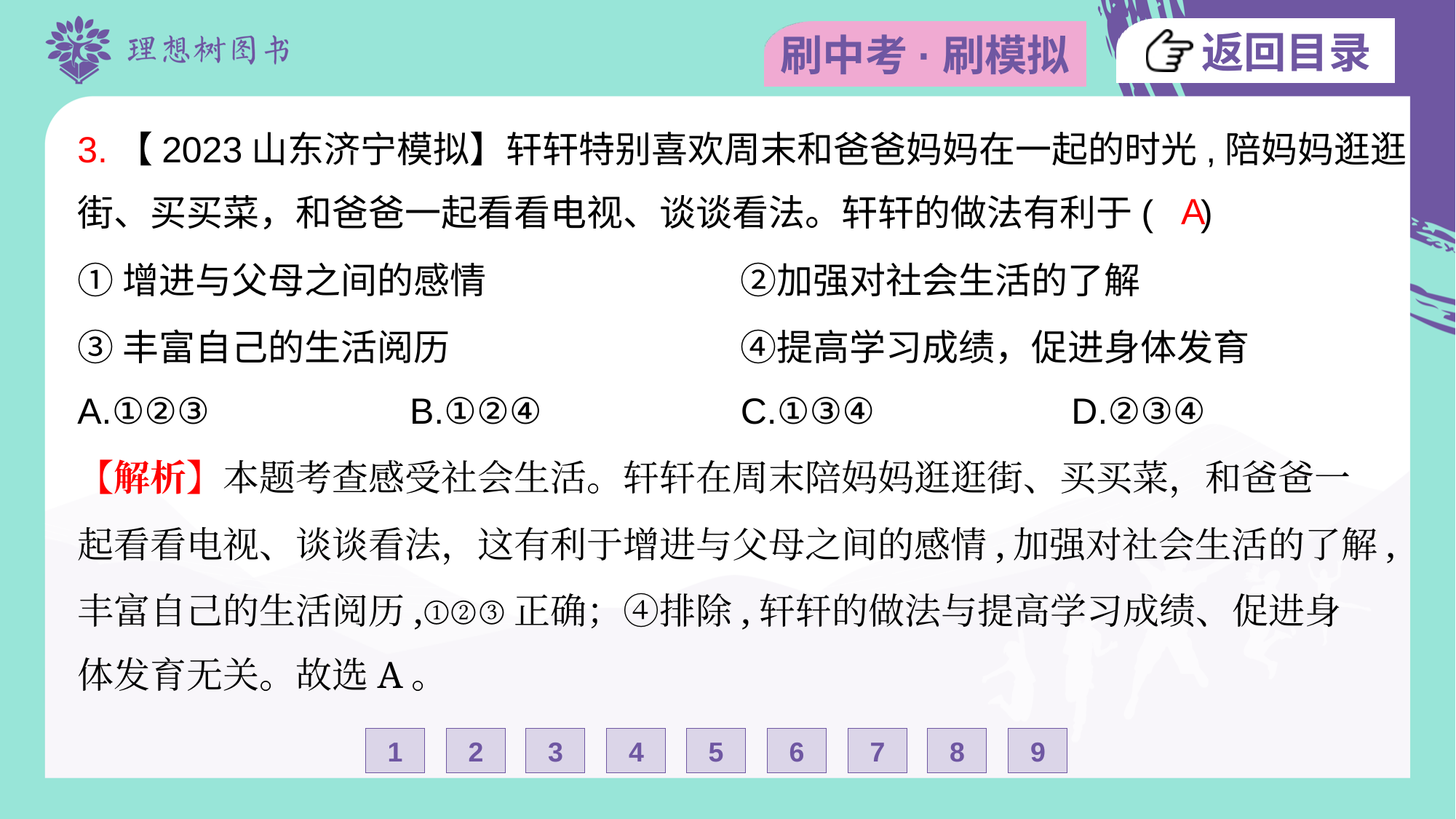

3.【2023山东济宁模拟】轩轩特别喜欢周末和爸爸妈妈在一起的时光,陪妈妈逛逛
街、买买菜，和爸爸一起看看电视、谈谈看法。轩轩的做法有利于(     )
A
①增进与父母之间的感情	②加强对社会生活的了解
③丰富自己的生活阅历	④提高学习成绩，促进身体发育
A.①②③	B.①②④	C.①③④	D.②③④
【解析】本题考查感受社会生活。轩轩在周末陪妈妈逛逛街、买买菜，和爸爸一
起看看电视、谈谈看法，这有利于增进与父母之间的感情,加强对社会生活的了解,
丰富自己的生活阅历,①②③正确；④排除,轩轩的做法与提高学习成绩、促进身
体发育无关。故选A。